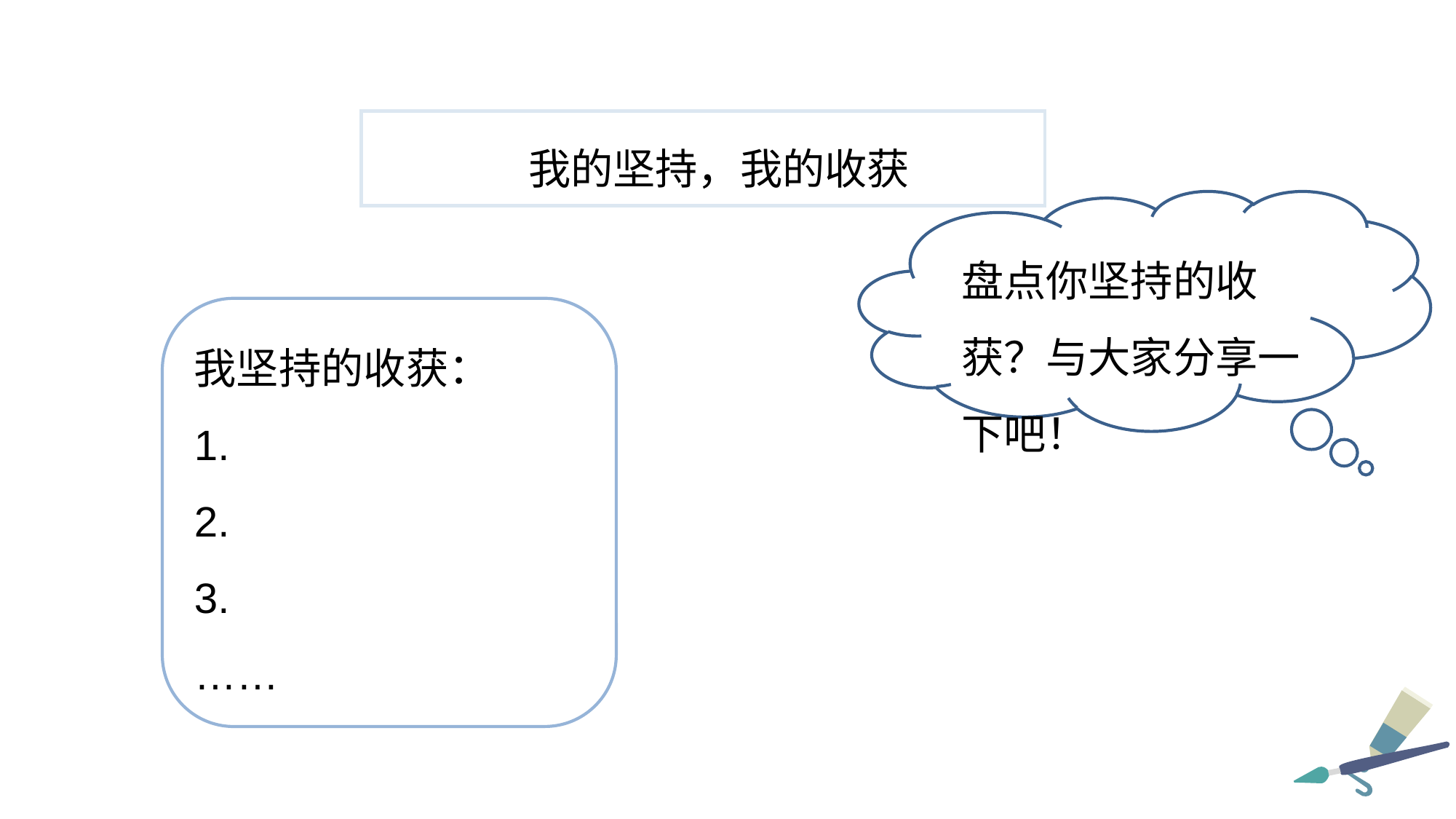

我的坚持，我的收获

盘点你坚持的收获？与大家分享一下吧！

我坚持的收获：
1.
2.
3.
……